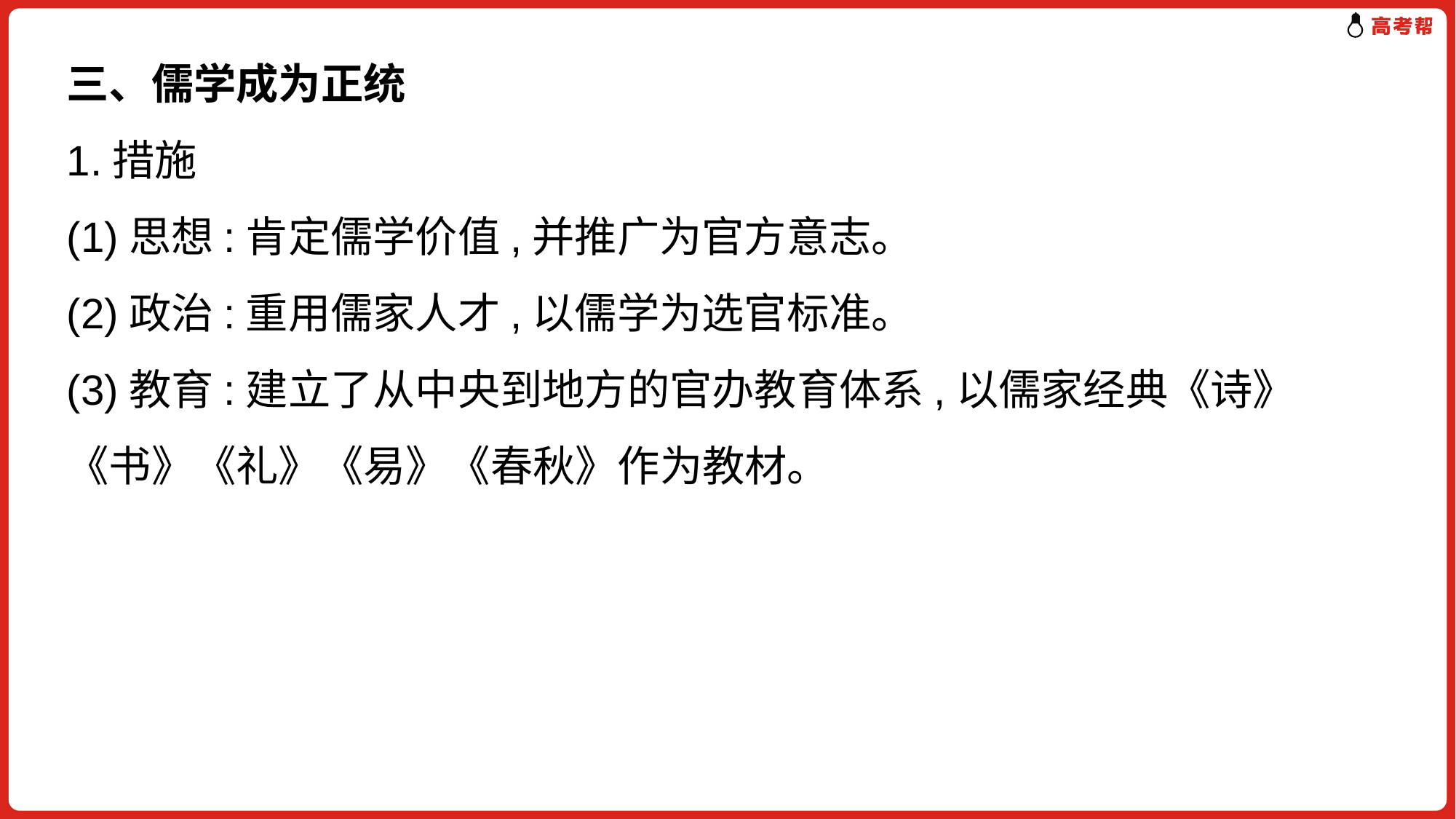

三、儒学成为正统
1.措施
(1)思想:肯定儒学价值,并推广为官方意志。
(2)政治:重用儒家人才,以儒学为选官标准。
(3)教育:建立了从中央到地方的官办教育体系,以儒家经典《诗》《书》《礼》《易》《春秋》作为教材。